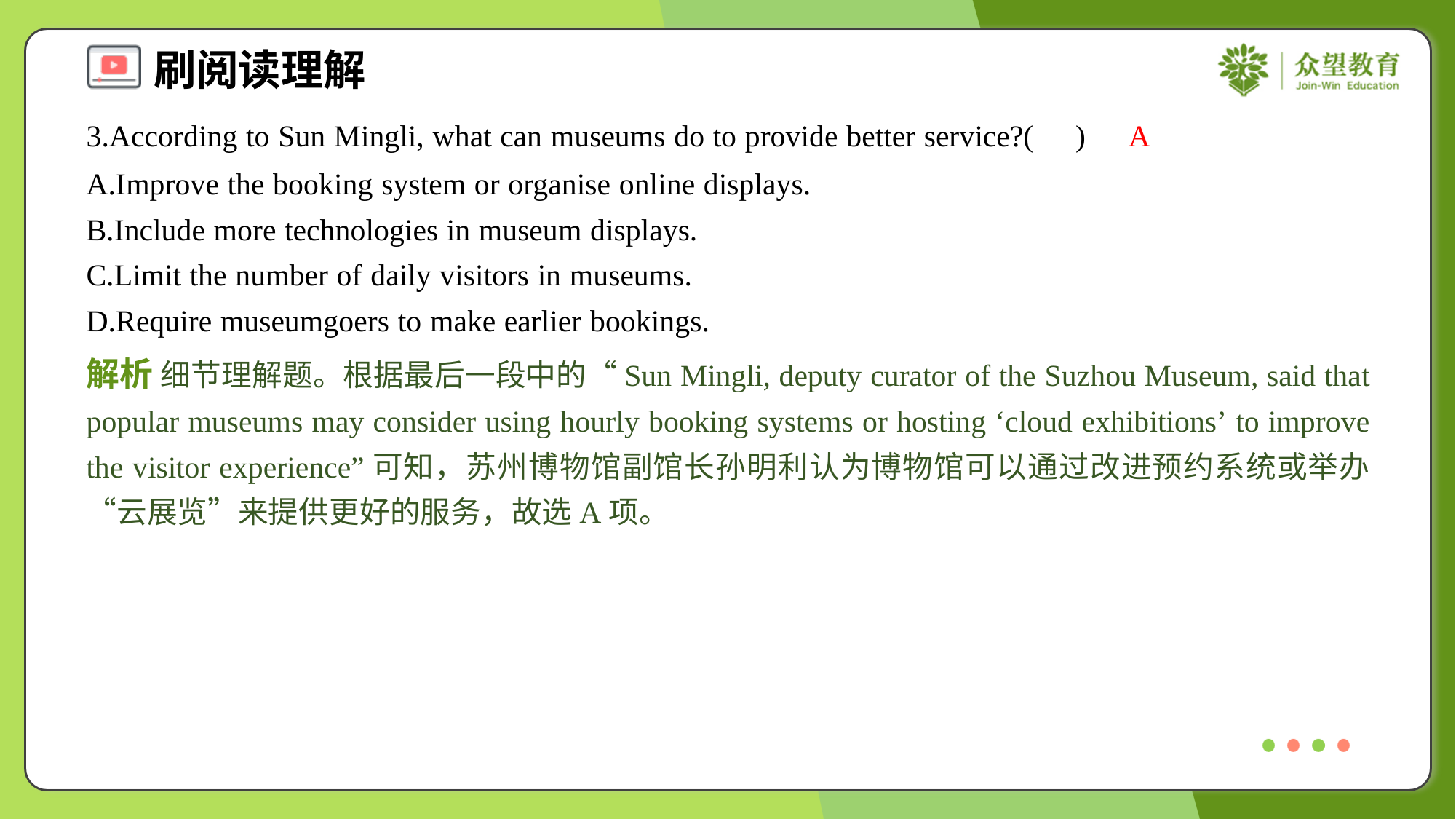

3.According to Sun Mingli, what can museums do to provide better service?(     )
A
A.Improve the booking system or organise online displays.
B.Include more technologies in museum displays.
C.Limit the number of daily visitors in museums.
D.Require museumgoers to make earlier bookings.
解析 细节理解题。根据最后一段中的“Sun Mingli, deputy curator of the Suzhou Museum, said that popular museums may consider using hourly booking systems or hosting ‘cloud exhibitions’ to improve the visitor experience”可知，苏州博物馆副馆长孙明利认为博物馆可以通过改进预约系统或举办“云展览”来提供更好的服务，故选A项。